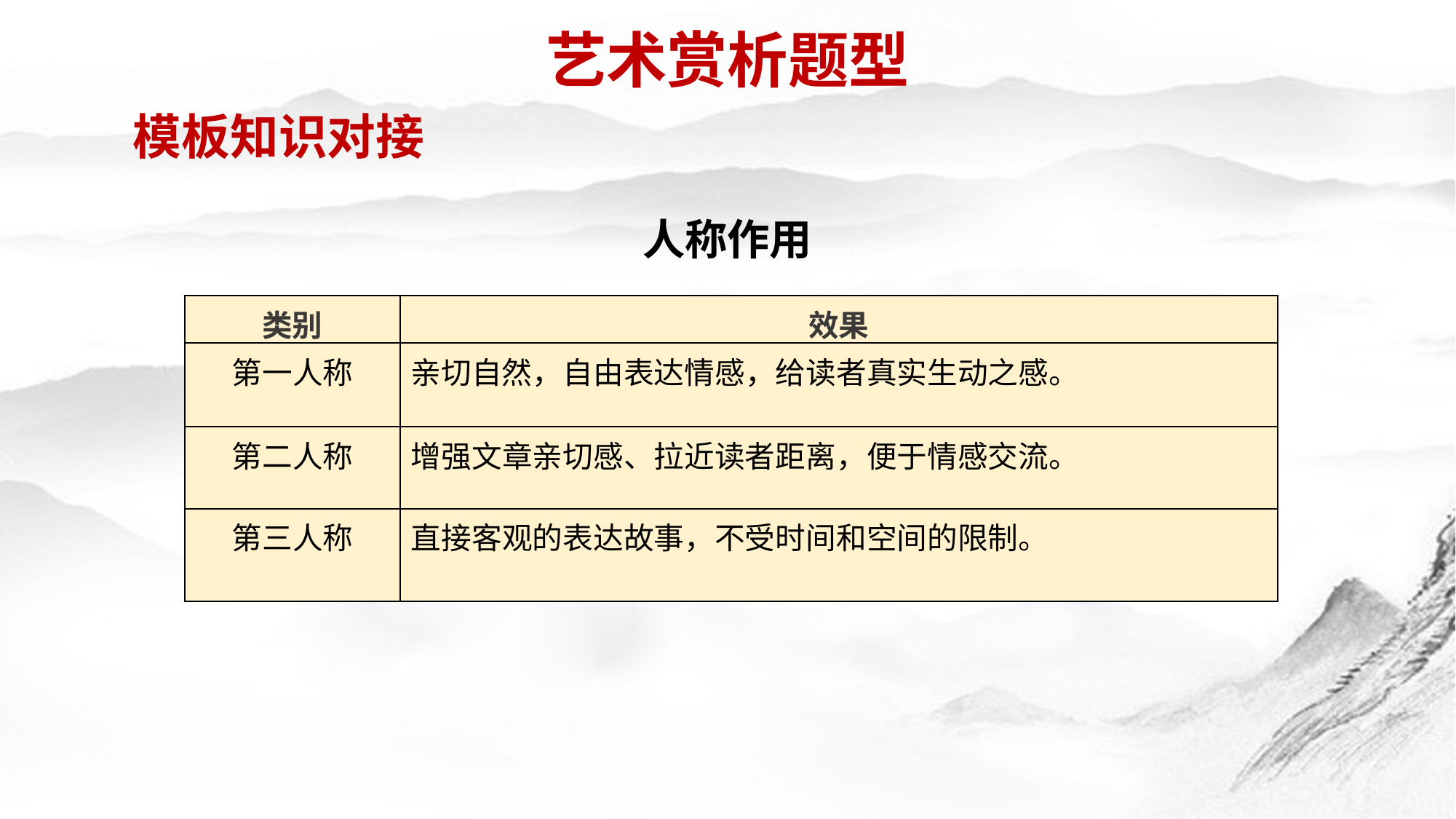

艺术赏析题型
模板知识对接
人称作用

| 类别 | 效果 |
| --- | --- |
| 第一人称 | 亲切自然，自由表达情感，给读者真实生动之感。 |
| 第二人称 | 增强文章亲切感、拉近读者距离，便于情感交流。 |
| 第三人称 | 直接客观的表达故事，不受时间和空间的限制。 |